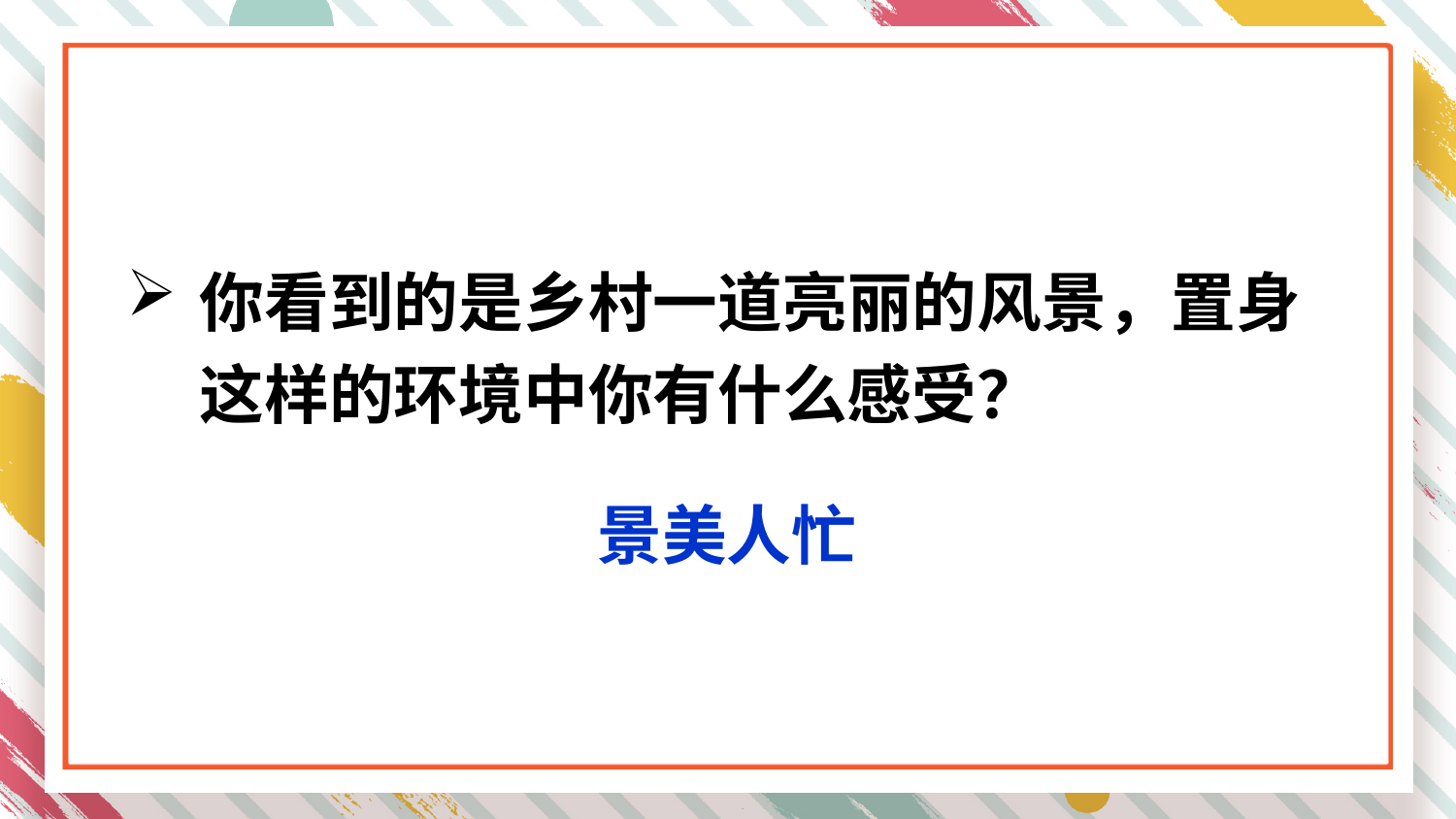

你看到的是乡村一道亮丽的风景，置身这样的环境中你有什么感受？
景美人忙